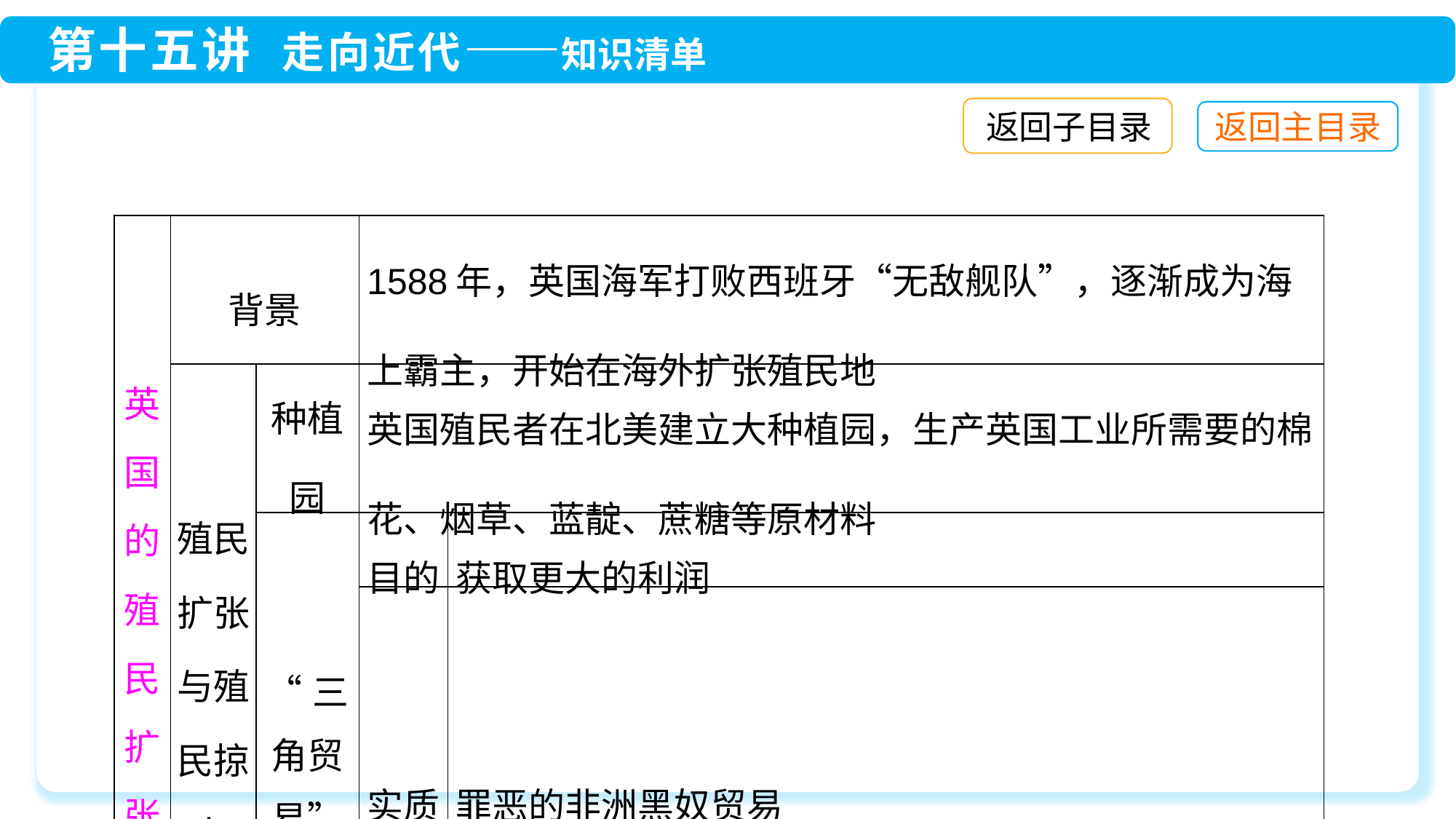

返回子目录
| 英国的殖民扩张 | 背景 |  | 1588年，英国海军打败西班牙“无敌舰队”，逐渐成为海上霸主，开始在海外扩张殖民地 |  |
| --- | --- | --- | --- | --- |
|  | 殖民扩张与殖民掠夺 | 种植园 | 英国殖民者在北美建立大种植园，生产英国工业所需要的棉花、烟草、蓝靛、蔗糖等原材料 |  |
|  |  | “三角贸易” | 目的 | 获取更大的利润 |
|  |  |  | 实质 | 罪恶的非洲黑奴贸易 |